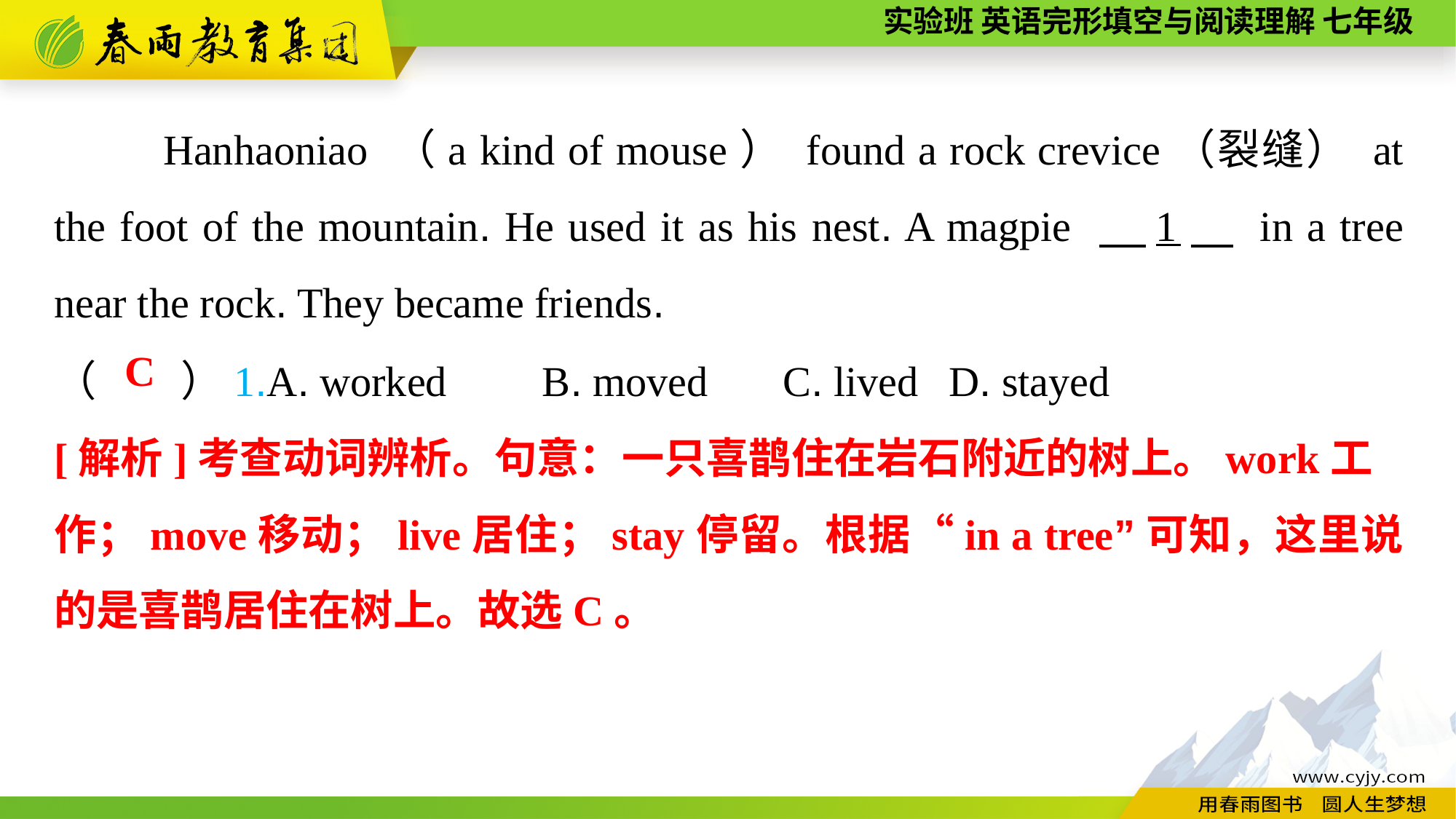

Hanhaoniao （a kind of mouse） found a rock crevice（裂缝） at the foot of the mountain. He used it as his nest. A magpie 　1　 in a tree near the rock. They became friends.
（　　）1.A. worked         B. moved	       C. lived	  D. stayed
C
[解析]考查动词辨析。句意：一只喜鹊住在岩石附近的树上。work工
作；move移动；live居住；stay停留。根据“in a tree”可知，这里说的是喜鹊居住在树上。故选C。